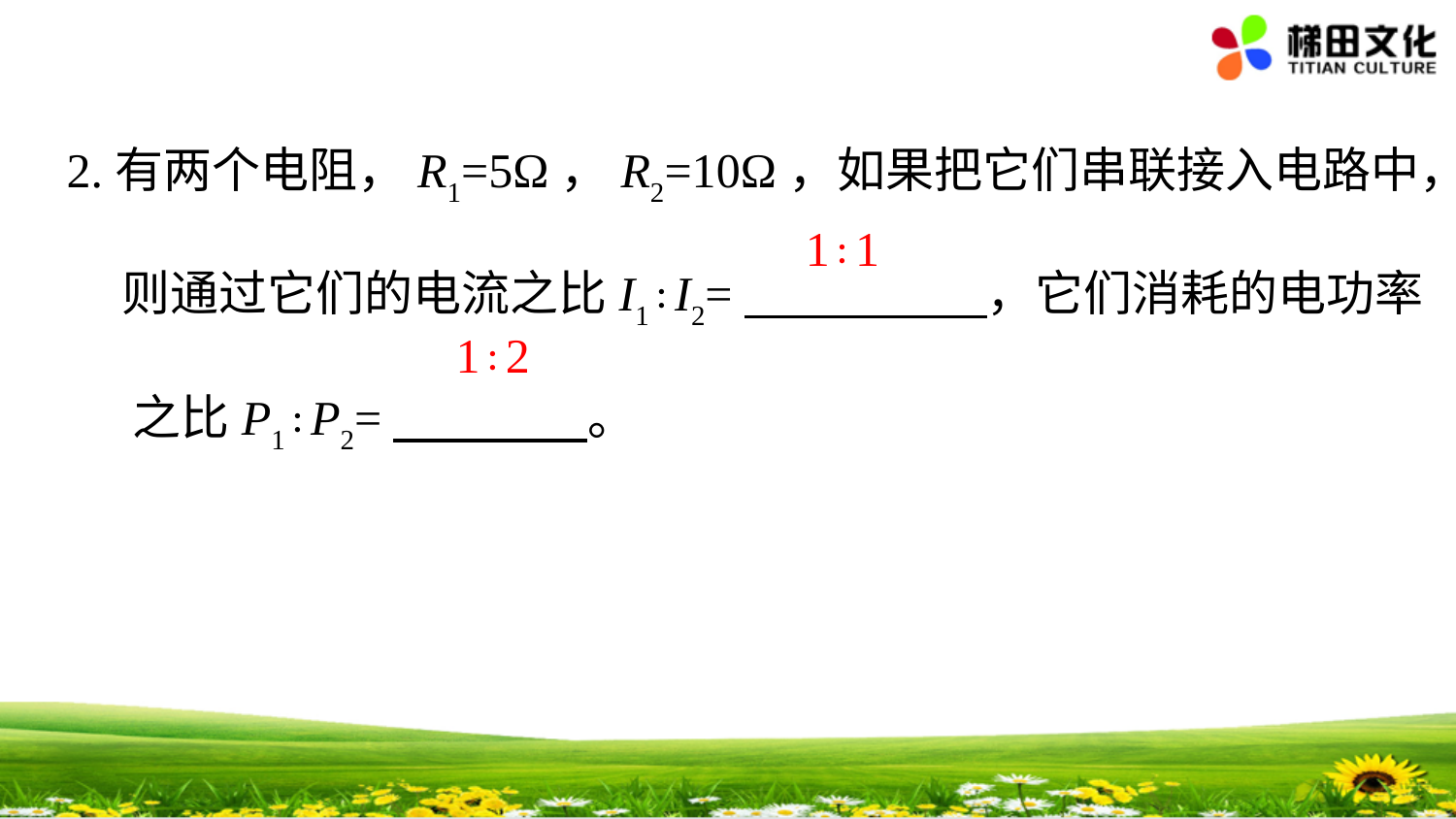

2.有两个电阻，R1=5Ω，R2=10Ω，如果把它们串联接入电路中，
    则通过它们的电流之比I1∶I2=　　　　　，它们消耗的电功率
     之比P1∶P2=　　　　。
1∶1
1∶2